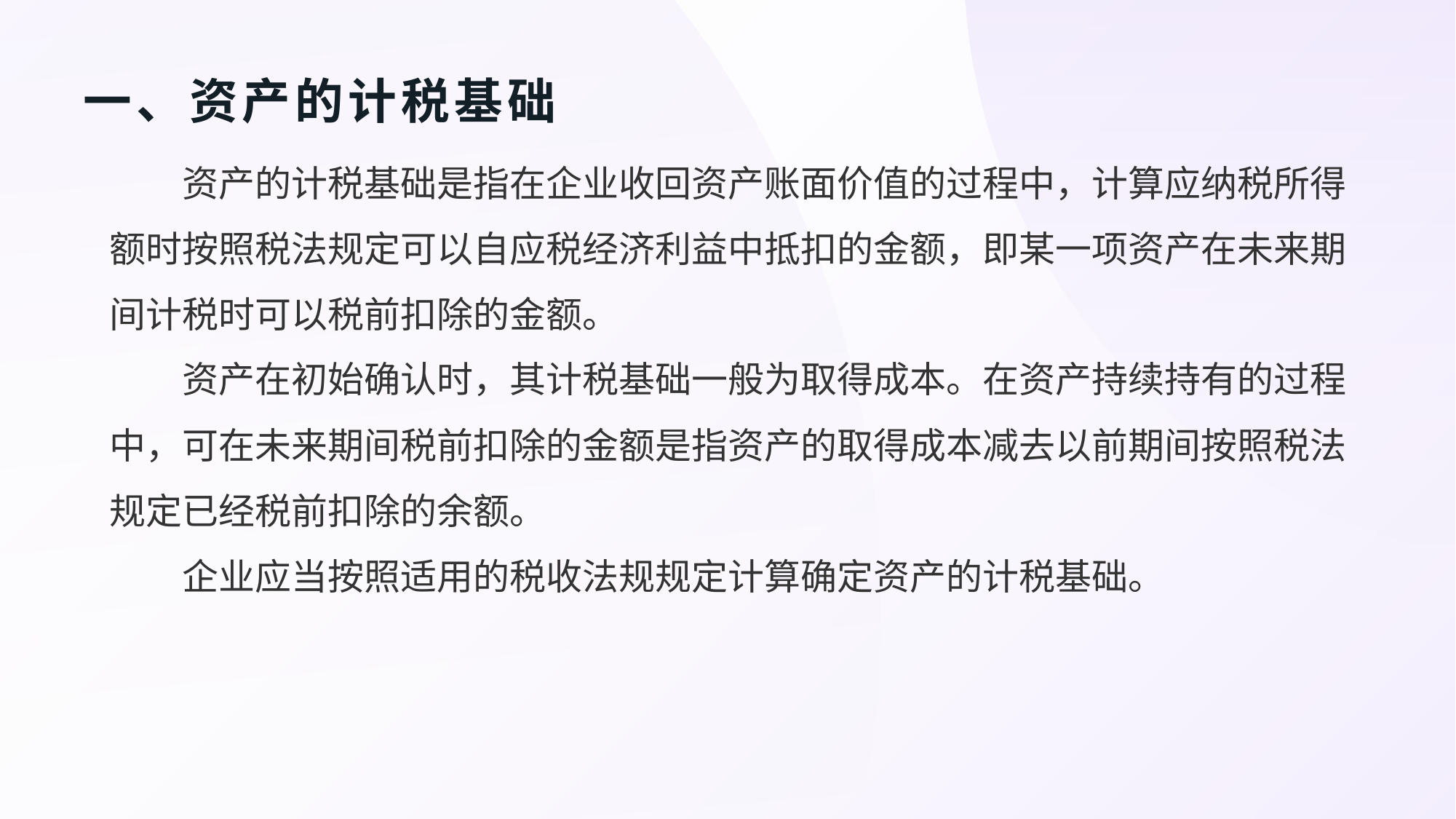

# 一、资产的计税基础
资产的计税基础是指在企业收回资产账面价值的过程中，计算应纳税所得额时按照税法规定可以自应税经济利益中抵扣的金额，即某一项资产在未来期间计税时可以税前扣除的金额。
资产在初始确认时，其计税基础一般为取得成本。在资产持续持有的过程中，可在未来期间税前扣除的金额是指资产的取得成本减去以前期间按照税法规定已经税前扣除的余额。
企业应当按照适用的税收法规规定计算确定资产的计税基础。